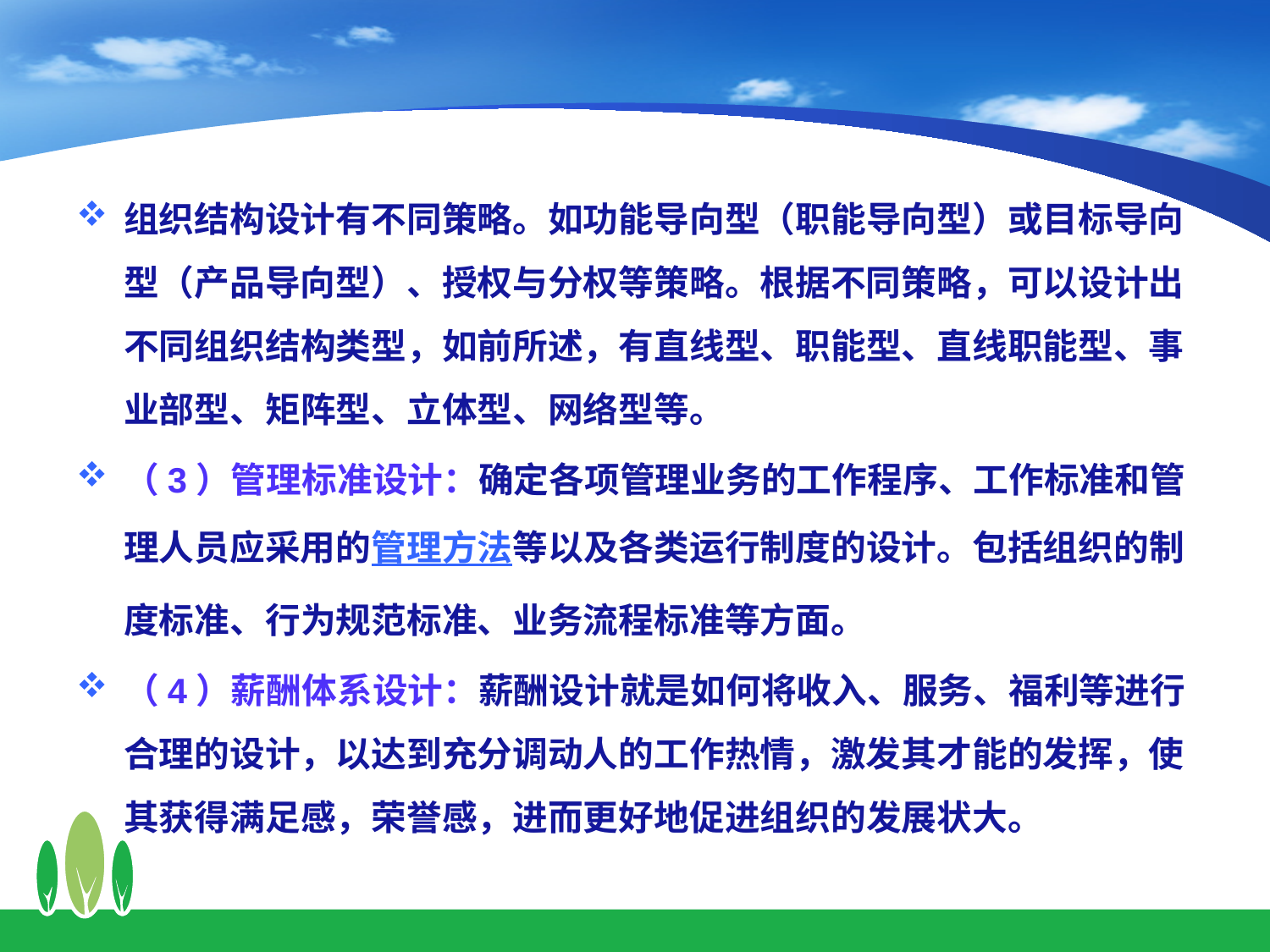

组织结构设计有不同策略。如功能导向型（职能导向型）或目标导向型（产品导向型）、授权与分权等策略。根据不同策略，可以设计出不同组织结构类型，如前所述，有直线型、职能型、直线职能型、事业部型、矩阵型、立体型、网络型等。
（3）管理标准设计：确定各项管理业务的工作程序、工作标准和管理人员应采用的管理方法等以及各类运行制度的设计。包括组织的制度标准、行为规范标准、业务流程标准等方面。
（4）薪酬体系设计：薪酬设计就是如何将收入、服务、福利等进行合理的设计，以达到充分调动人的工作热情，激发其才能的发挥，使其获得满足感，荣誉感，进而更好地促进组织的发展状大。

37